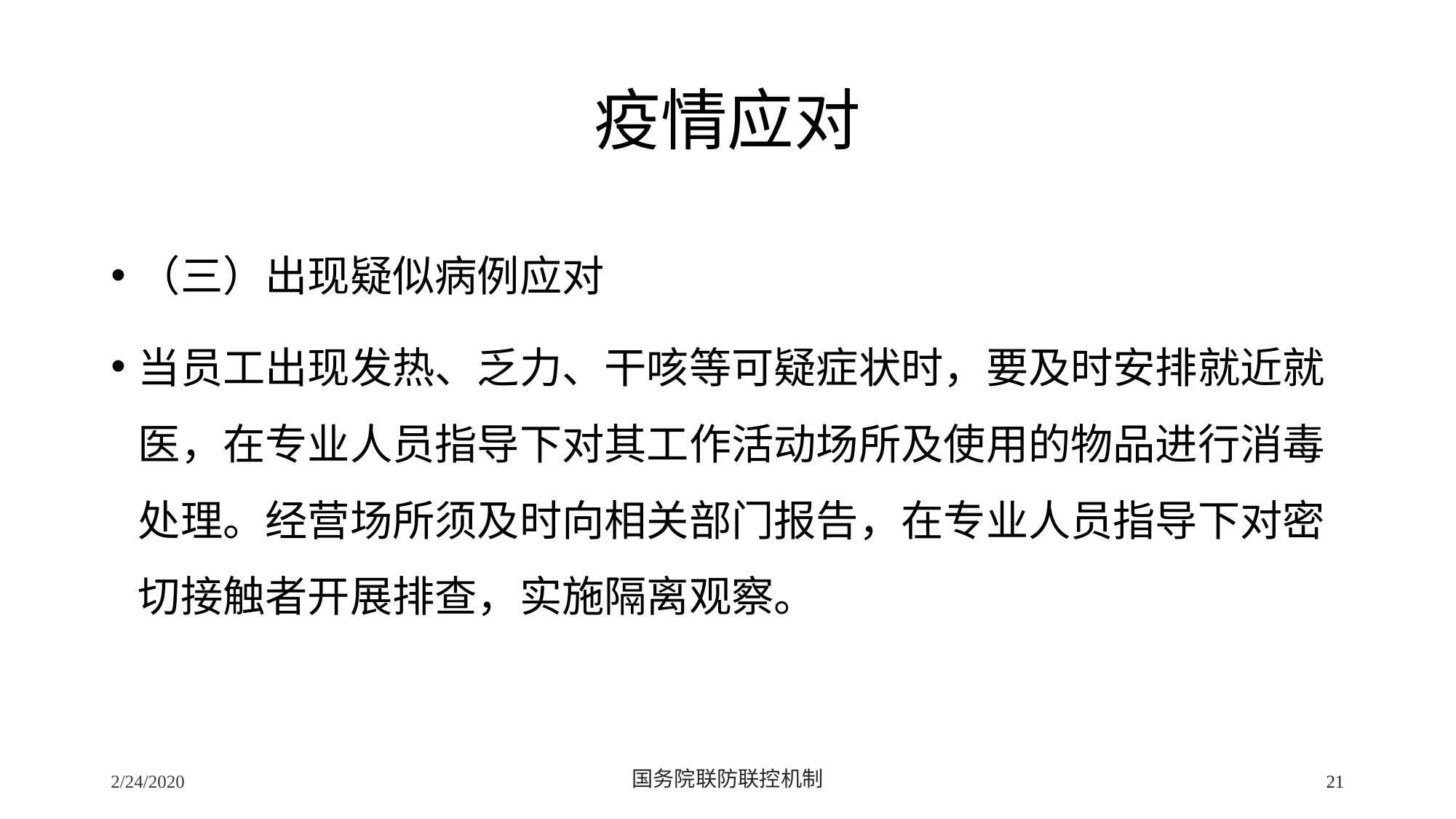

# 疫情应对
（三）出现疑似病例应对
当员工出现发热、乏力、干咳等可疑症状时，要及时安排就近就医，在专业人员指导下对其工作活动场所及使用的物品进行消毒处理。经营场所须及时向相关部门报告，在专业人员指导下对密切接触者开展排查，实施隔离观察。
2/24/2020
国务院联防联控机制
21